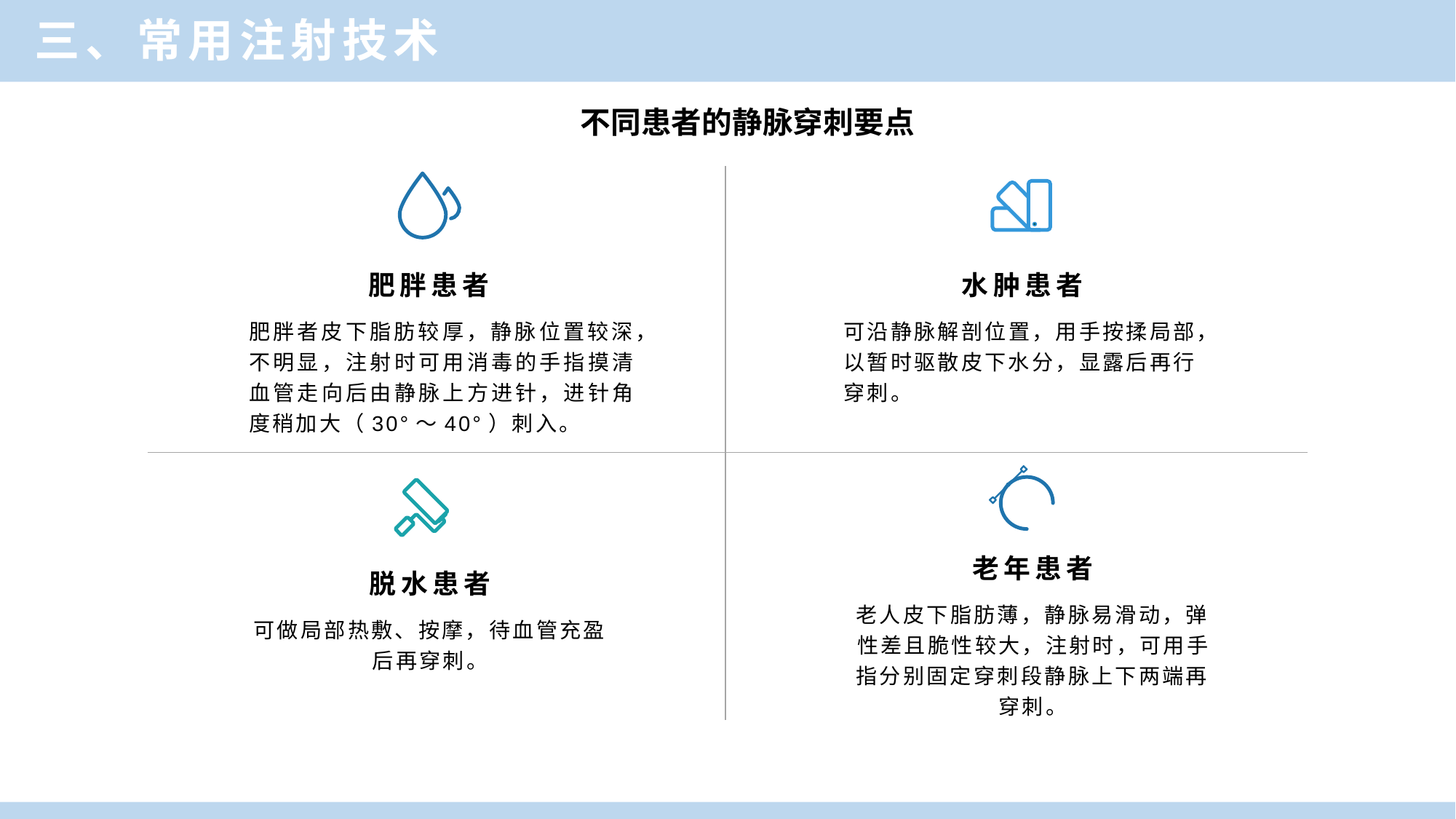

三、常用注射技术
不同患者的静脉穿刺要点

肥胖患者
水肿患者
可沿静脉解剖位置，用手按揉局部，以暂时驱散皮下水分，显露后再行穿刺。
肥胖者皮下脂肪较厚，静脉位置较深，不明显，注射时可用消毒的手指摸清血管走向后由静脉上方进针，进针角度稍加大（30°～40°）刺入。

老年患者
脱水患者
老人皮下脂肪薄，静脉易滑动，弹性差且脆性较大，注射时，可用手
指分别固定穿刺段静脉上下两端再穿刺。
可做局部热敷、按摩，待血管充盈后再穿刺。